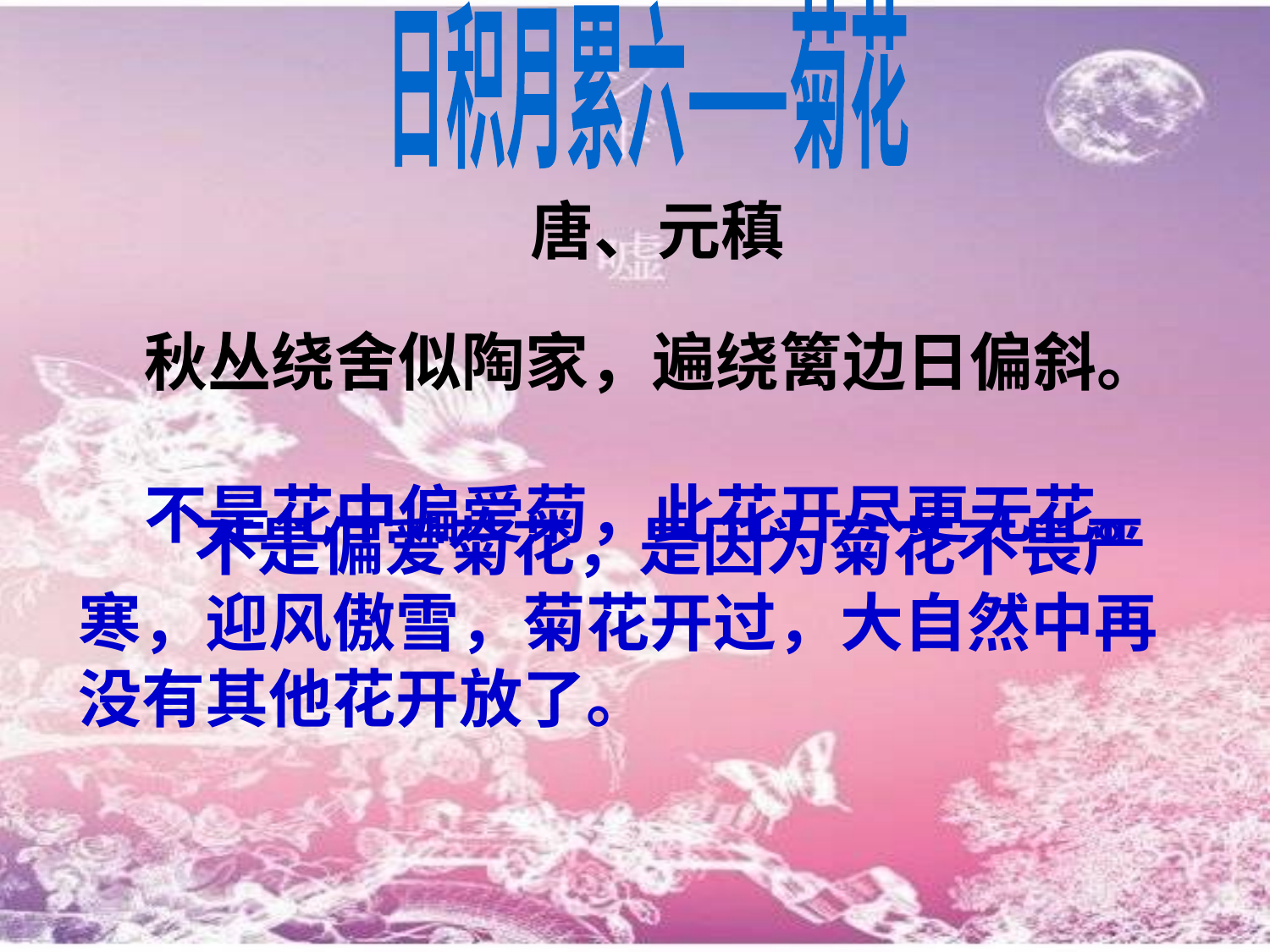

日积月累六——菊花
唐、元稹
秋丛绕舍似陶家，遍绕篱边日偏斜。
不是花中偏爱菊，此花开尽更无花。
       不是偏爱菊花，是因为菊花不畏严寒，迎风傲雪，菊花开过，大自然中再没有其他花开放了。